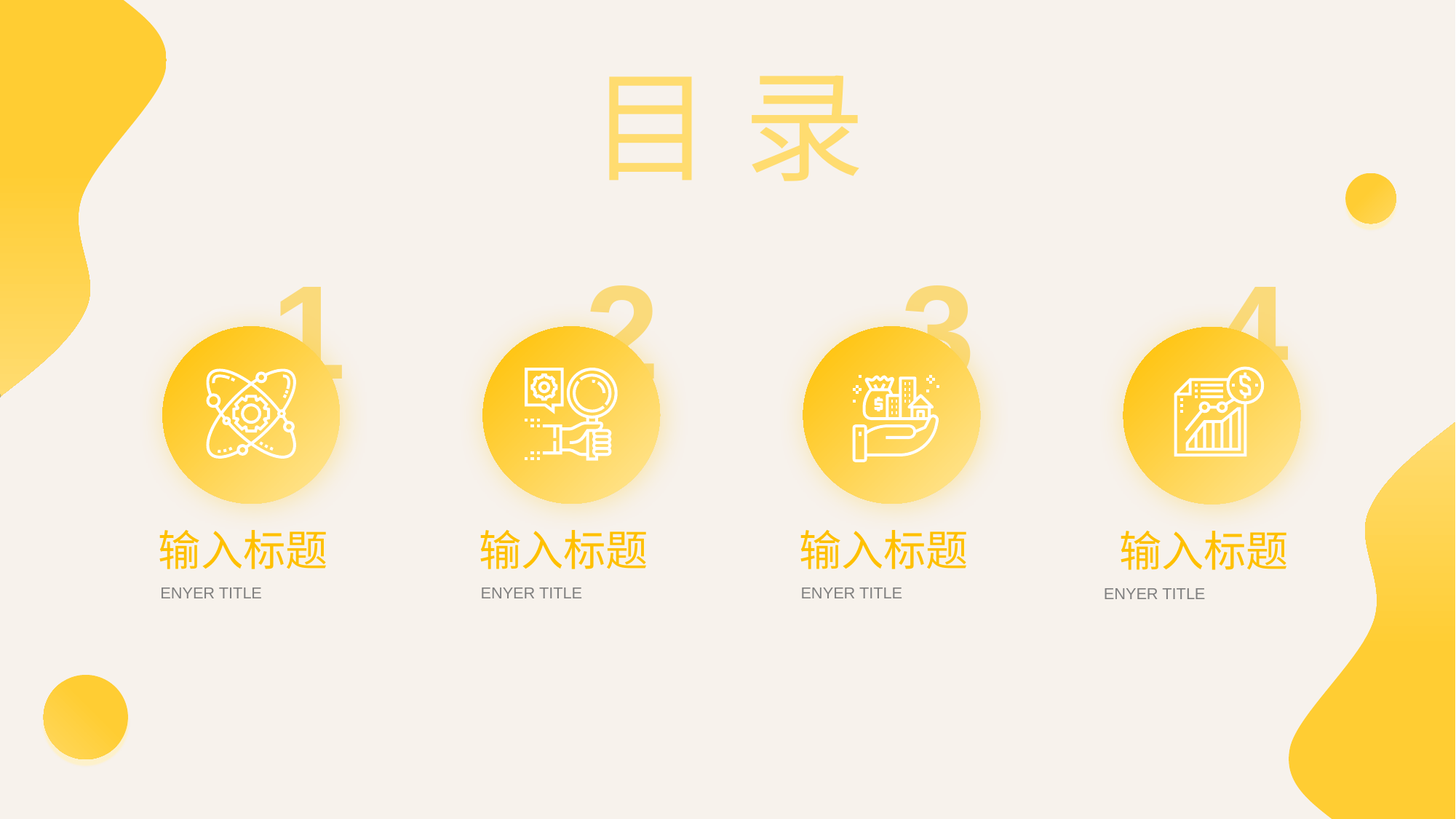

输入标题
输入标题
输入标题
输入标题
ENYER TITLE
ENYER TITLE
ENYER TITLE
ENYER TITLE